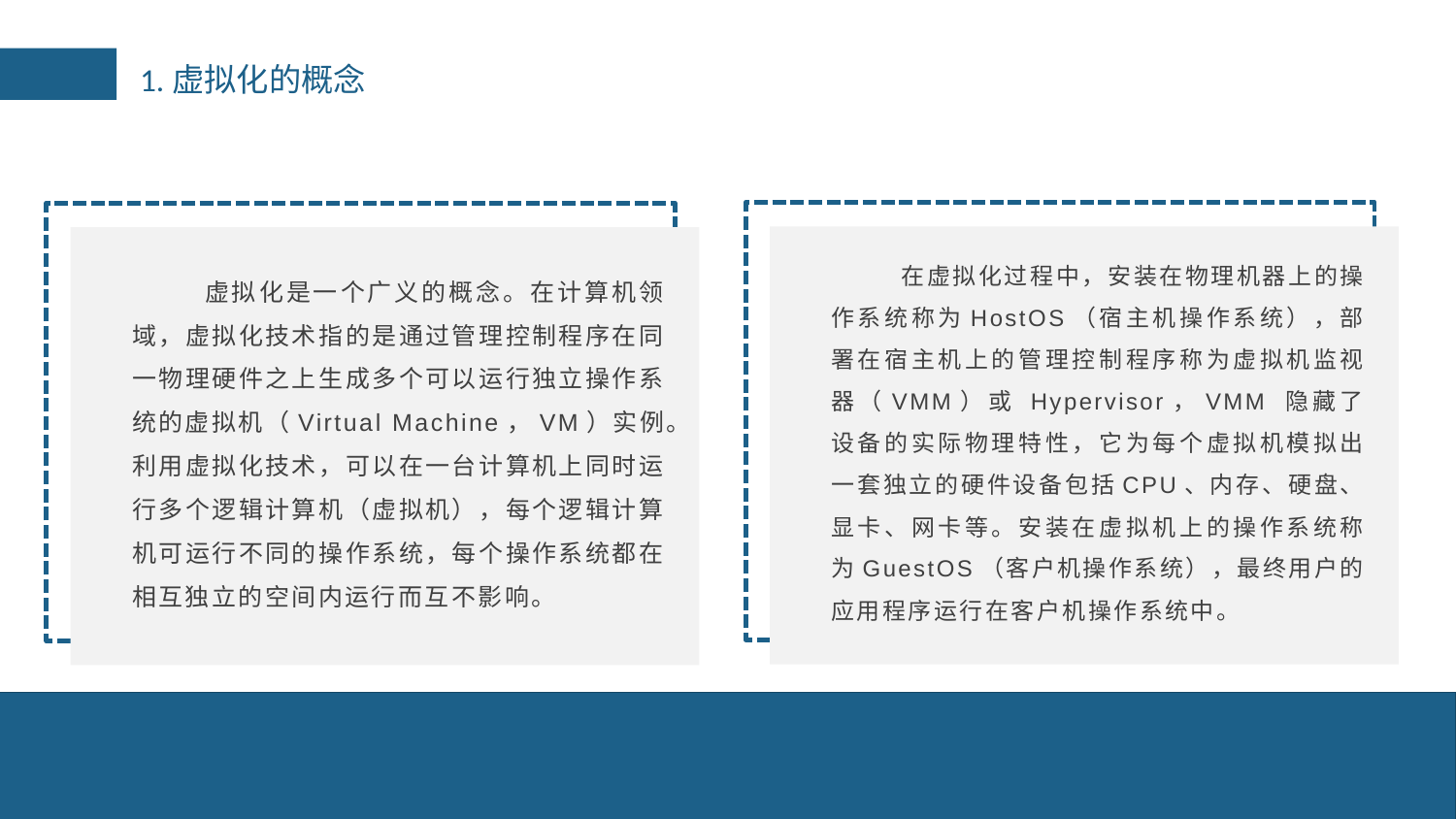

1.虚拟化的概念

在虚拟化过程中，安装在物理机器上的操作系统称为HostOS（宿主机操作系统），部署在宿主机上的管理控制程序称为虚拟机监视器（VMM）或 Hypervisor，VMM 隐藏了设备的实际物理特性，它为每个虚拟机模拟出一套独立的硬件设备包括CPU、内存、硬盘、显卡、网卡等。安装在虚拟机上的操作系统称为GuestOS（客户机操作系统），最终用户的应用程序运行在客户机操作系统中。
虚拟化是一个广义的概念。在计算机领域，虚拟化技术指的是通过管理控制程序在同一物理硬件之上生成多个可以运行独立操作系统的虚拟机（Virtual Machine，VM）实例。利用虚拟化技术，可以在一台计算机上同时运行多个逻辑计算机（虚拟机），每个逻辑计算机可运行不同的操作系统，每个操作系统都在相互独立的空间内运行而互不影响。